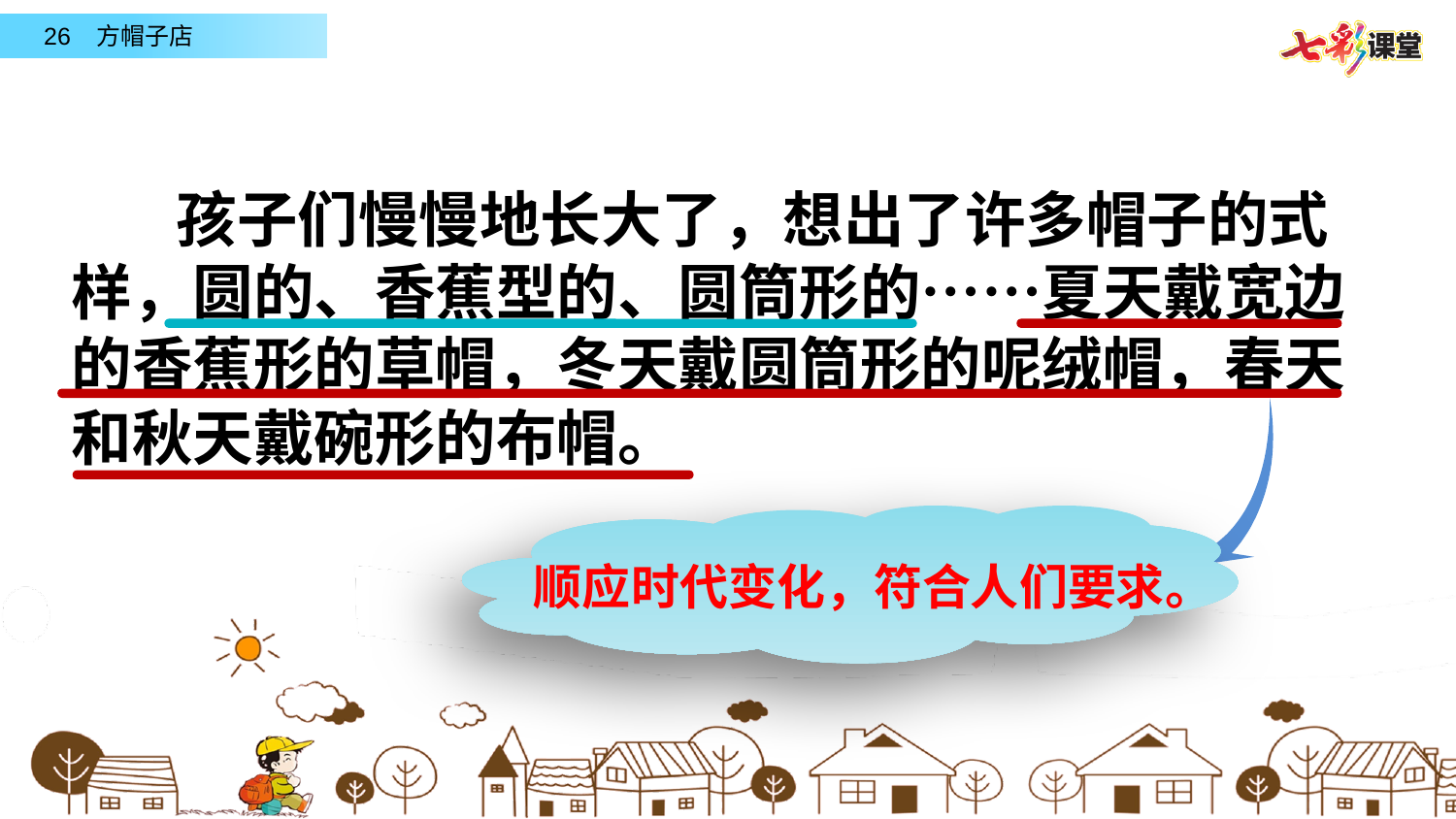

孩子们慢慢地长大了，想出了许多帽子的式样，圆的、香蕉型的、圆筒形的……夏天戴宽边的香蕉形的草帽，冬天戴圆筒形的呢绒帽，春天和秋天戴碗形的布帽。

顺应时代变化，符合人们要求。